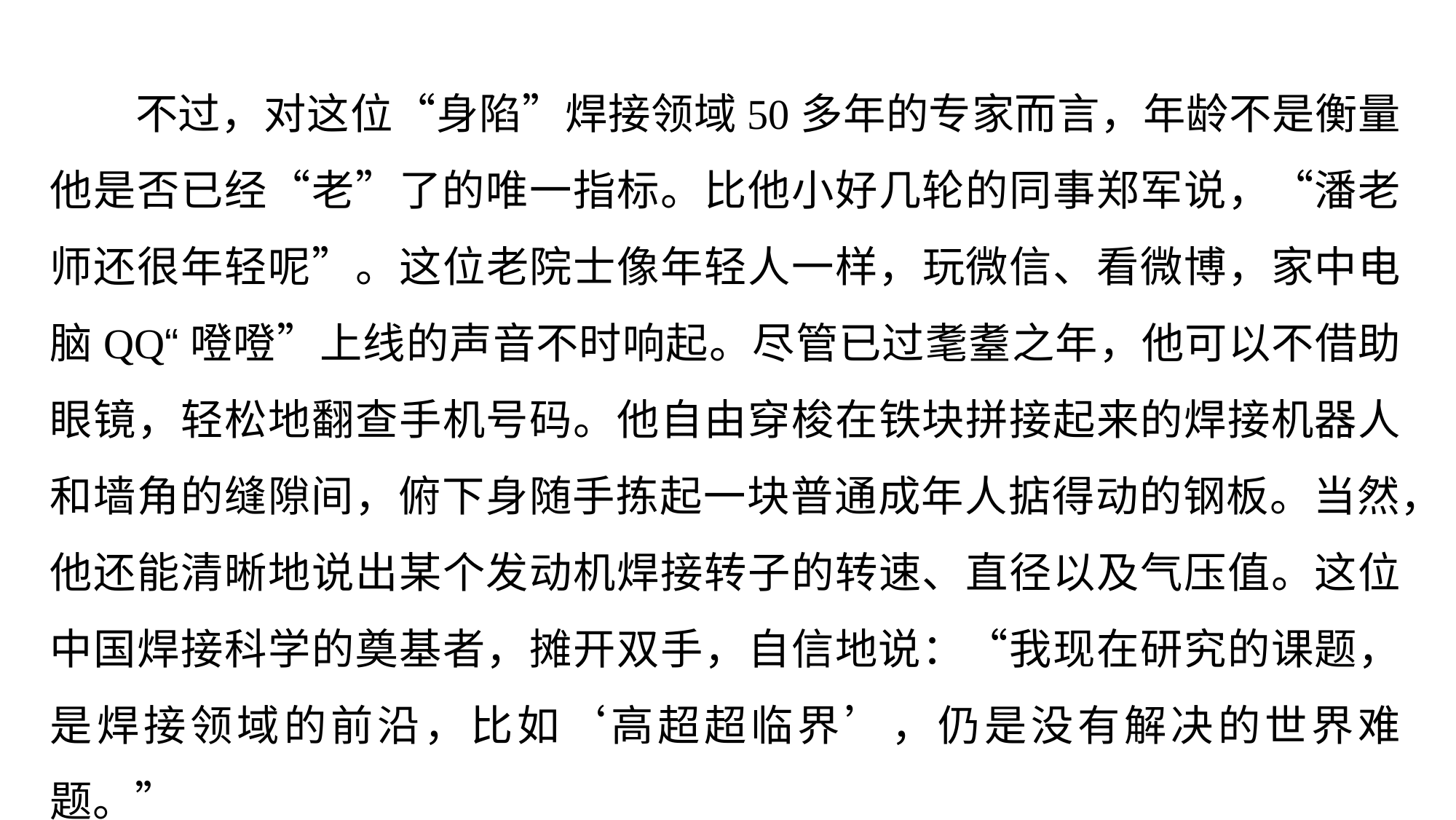

不过，对这位“身陷”焊接领域50多年的专家而言，年龄不是衡量他是否已经“老”了的唯一指标。比他小好几轮的同事郑军说，“潘老师还很年轻呢”。这位老院士像年轻人一样，玩微信、看微博，家中电脑QQ“噔噔”上线的声音不时响起。尽管已过耄耋之年，他可以不借助眼镜，轻松地翻查手机号码。他自由穿梭在铁块拼接起来的焊接机器人和墙角的缝隙间，俯下身随手拣起一块普通成年人掂得动的钢板。当然，他还能清晰地说出某个发动机焊接转子的转速、直径以及气压值。这位中国焊接科学的奠基者，摊开双手，自信地说：“我现在研究的课题，是焊接领域的前沿，比如‘高超超临界’，仍是没有解决的世界难题。”